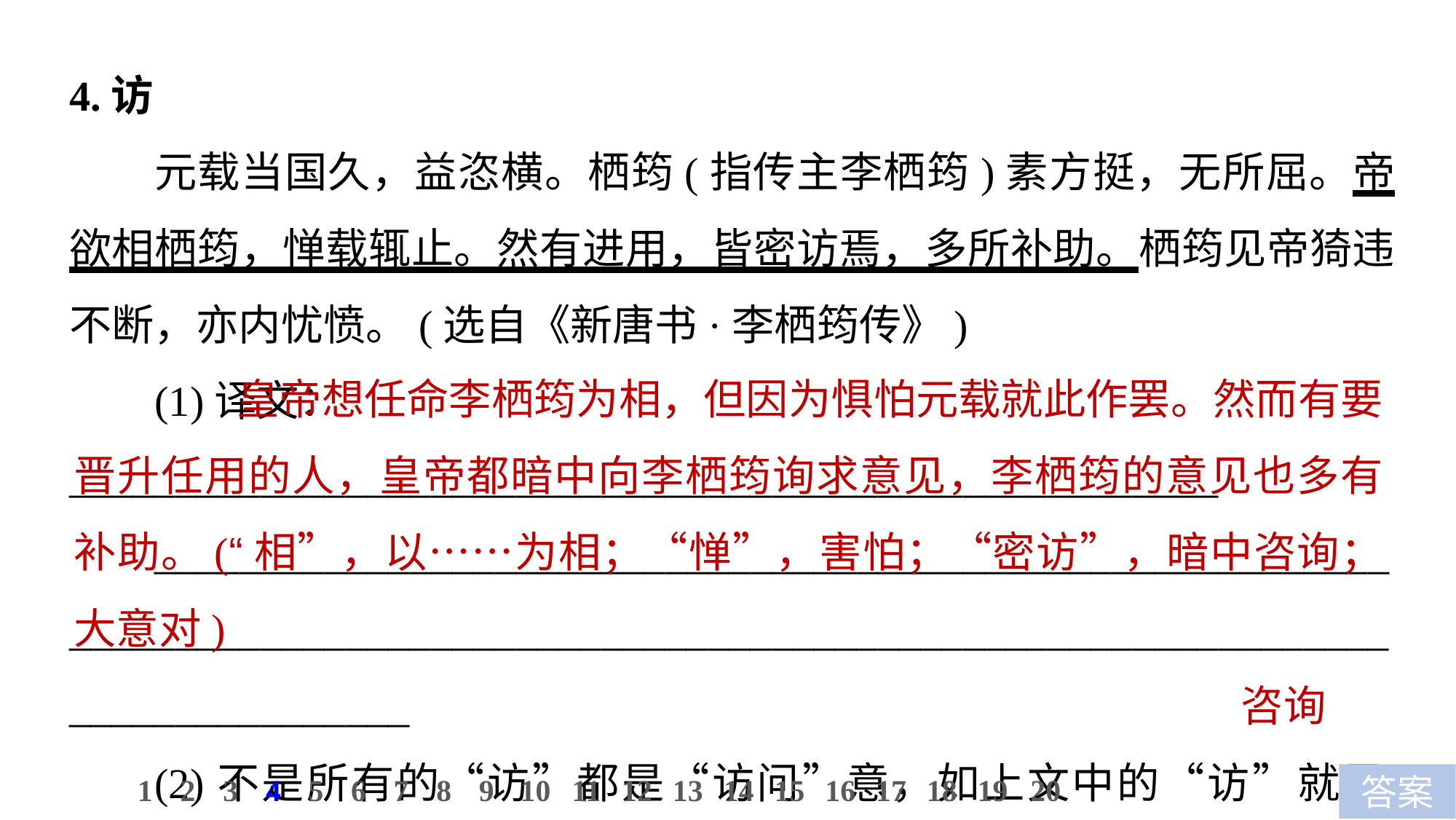

4.访
元载当国久，益恣横。栖筠(指传主李栖筠)素方挺，无所屈。帝欲相栖筠，惮载辄止。然有进用，皆密访焉，多所补助。栖筠见帝猗违不断，亦内忧愤。(选自《新唐书·李栖筠传》)
(1)译文：______________________________________________________
________________________________________________________________________________________________________________________________________
(2)不是所有的“访”都是“访问”意，如上文中的“访”就是______意。
                皇帝想任命李栖筠为相，但因为惧怕元载就此作罢。然而有要晋升任用的人，皇帝都暗中向李栖筠询求意见，李栖筠的意见也多有补助。(“相”，以……为相；“惮”，害怕；“密访”，暗中咨询；大意对)
咨询
10
1
2
3
4
5
6
7
8
9
11
12
13
14
15
16
17
18
19
20
答案